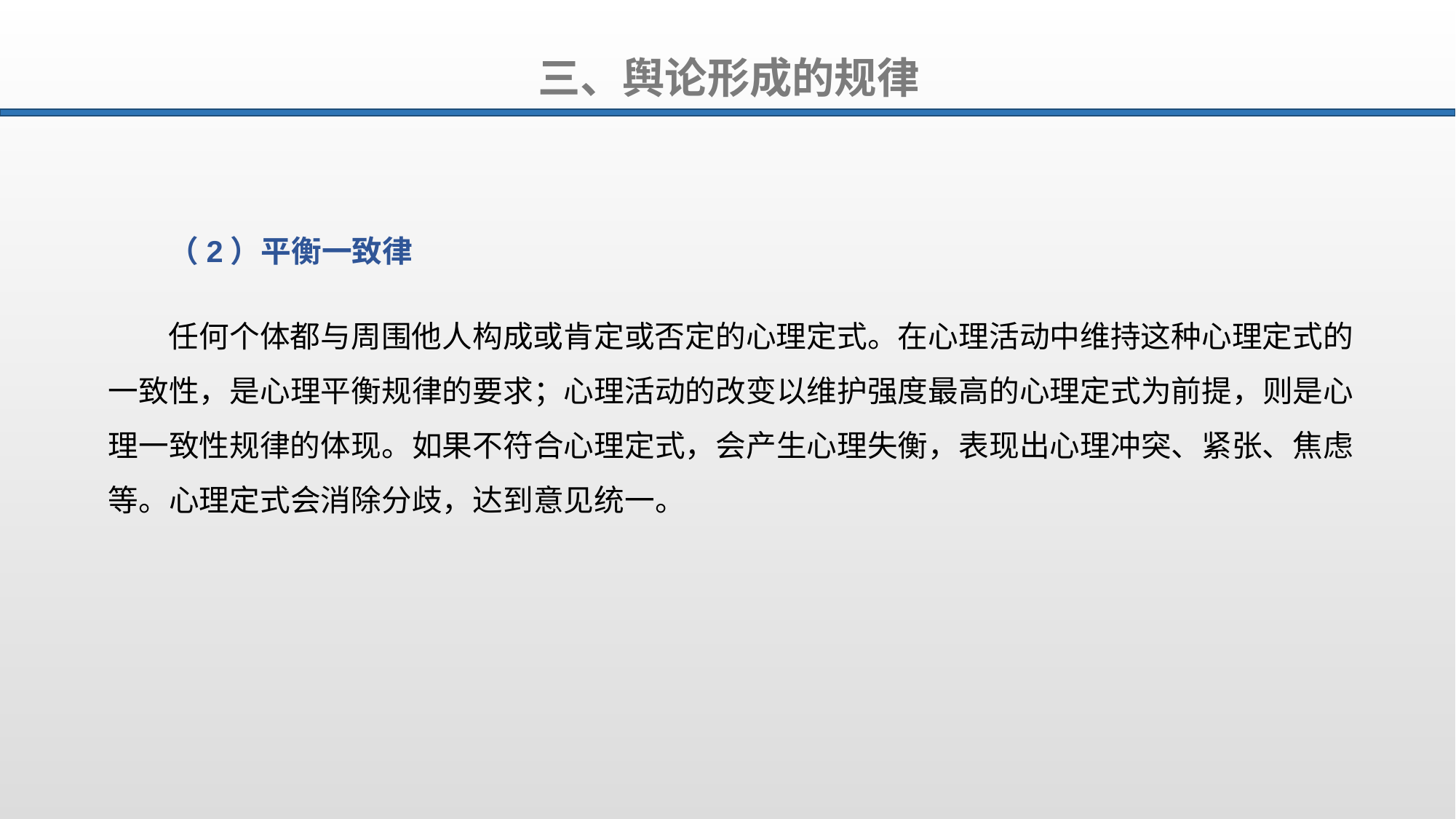

三、舆论形成的规律

（2）平衡一致律
任何个体都与周围他人构成或肯定或否定的心理定式。在心理活动中维持这种心理定式的一致性，是心理平衡规律的要求；心理活动的改变以维护强度最高的心理定式为前提，则是心理一致性规律的体现。如果不符合心理定式，会产生心理失衡，表现出心理冲突、紧张、焦虑等。心理定式会消除分歧，达到意见统一。